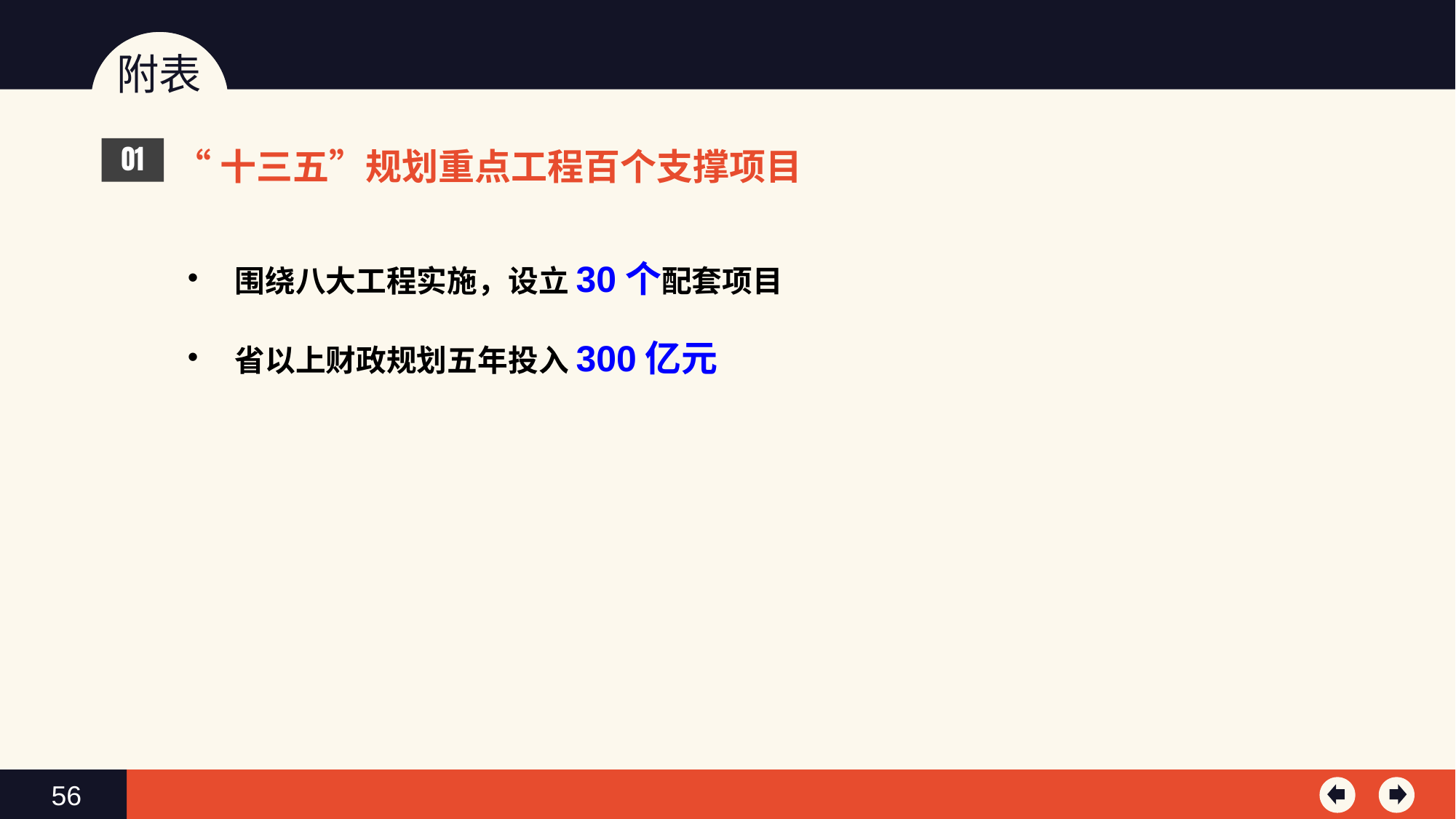

附表
“十三五”规划重点工程百个支撑项目
01
  围绕八大工程实施，设立30个配套项目
  省以上财政规划五年投入300亿元
56